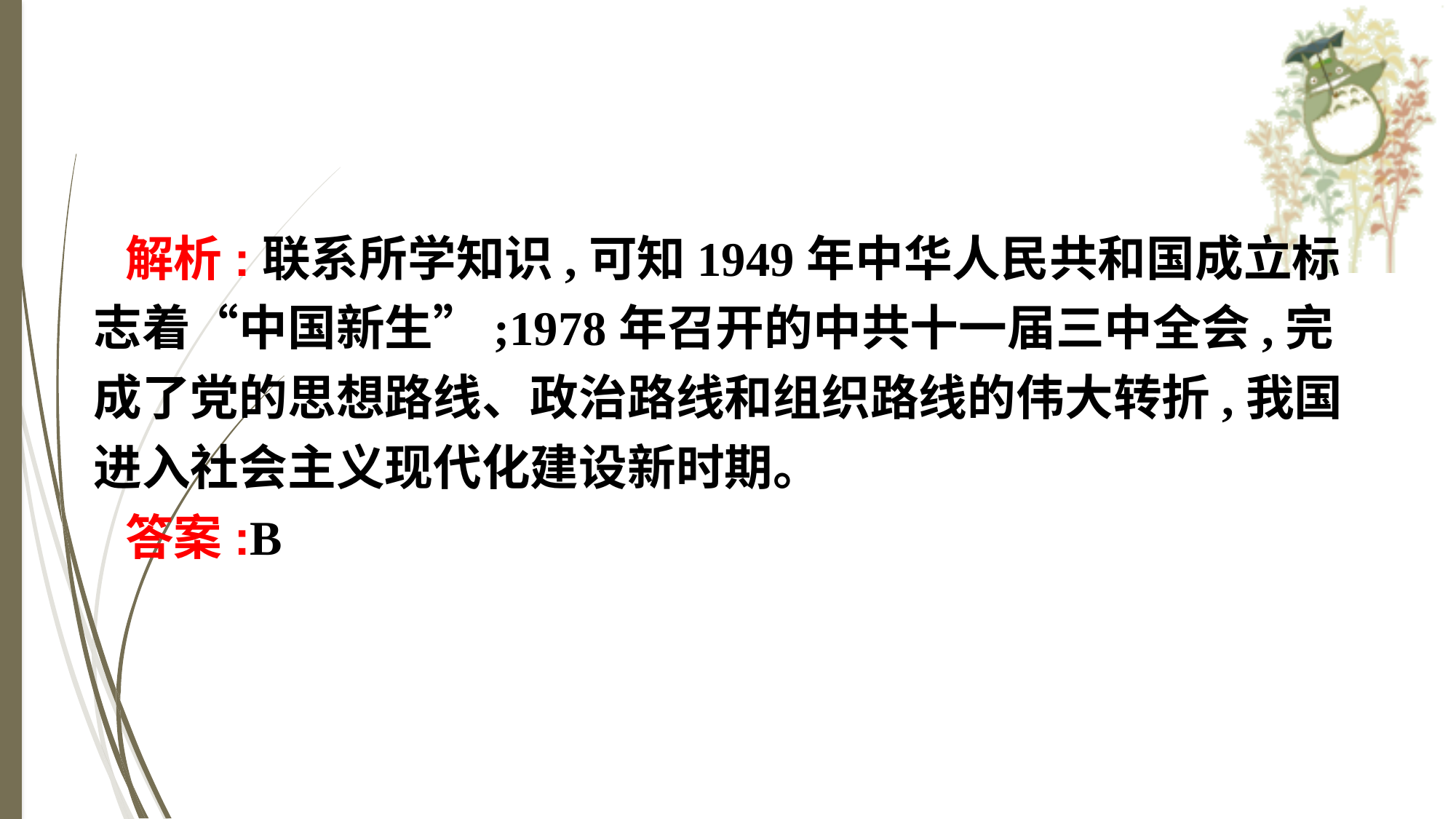

解析:联系所学知识,可知1949年中华人民共和国成立标志着“中国新生”;1978年召开的中共十一届三中全会,完成了党的思想路线、政治路线和组织路线的伟大转折,我国进入社会主义现代化建设新时期。
答案:B